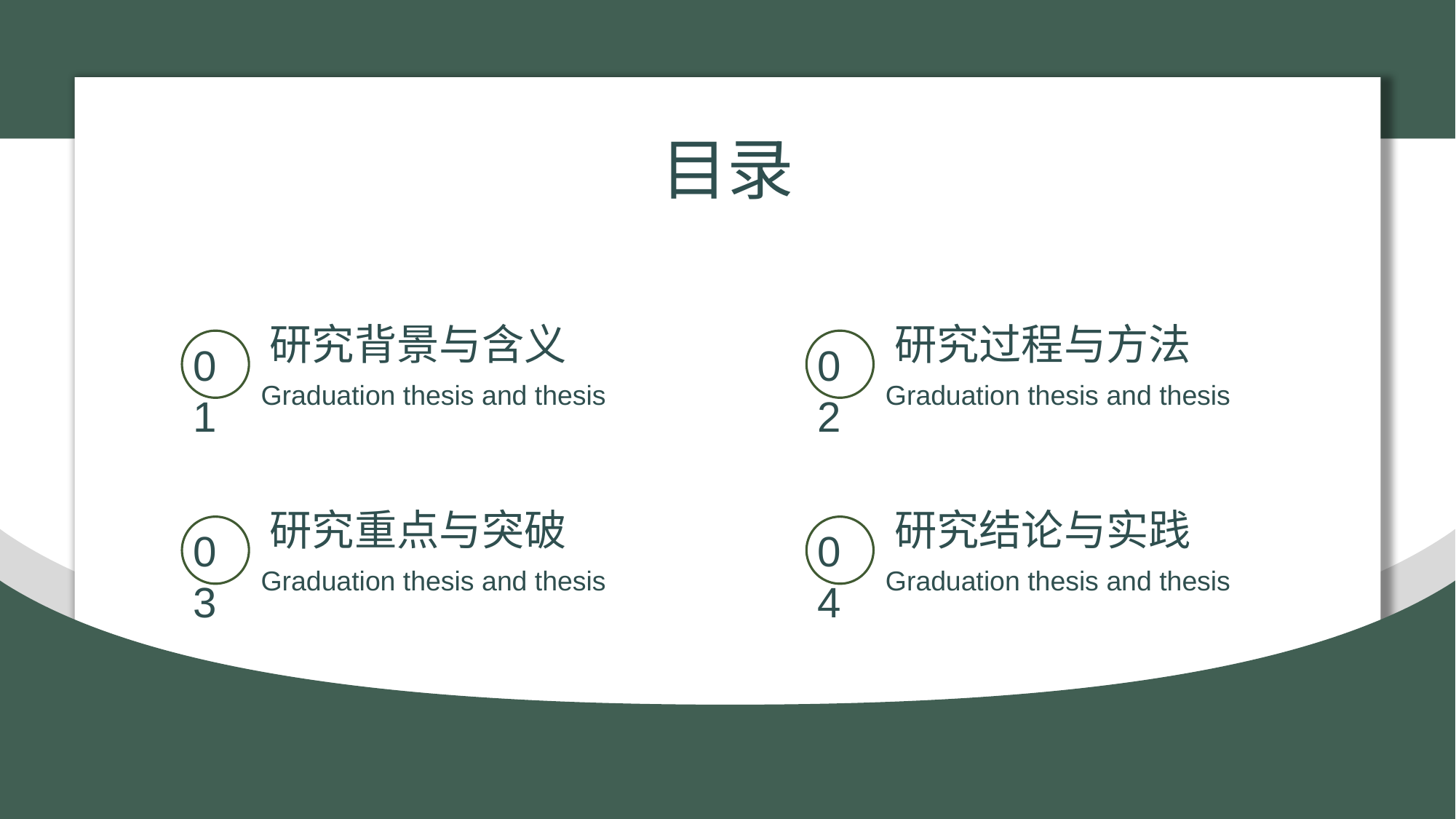

目录
研究背景与含义
Graduation thesis and thesis

01
研究过程与方法
Graduation thesis and thesis

02
研究重点与突破
Graduation thesis and thesis

03
研究结论与实践
Graduation thesis and thesis

04